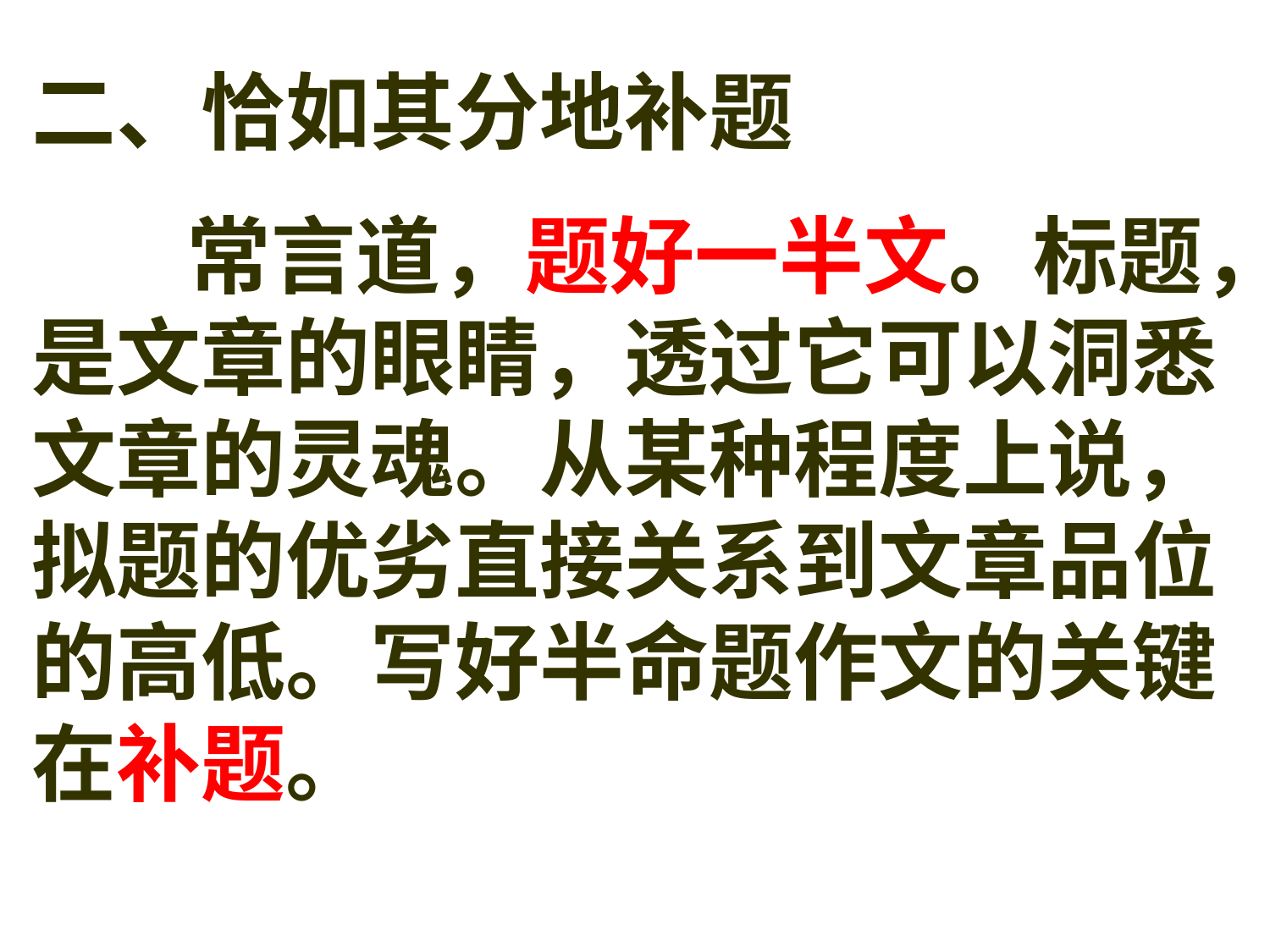

二、恰如其分地补题
       常言道，题好一半文。标题，是文章的眼睛，透过它可以洞悉文章的灵魂。从某种程度上说，拟题的优劣直接关系到文章品位的高低。写好半命题作文的关键在补题。